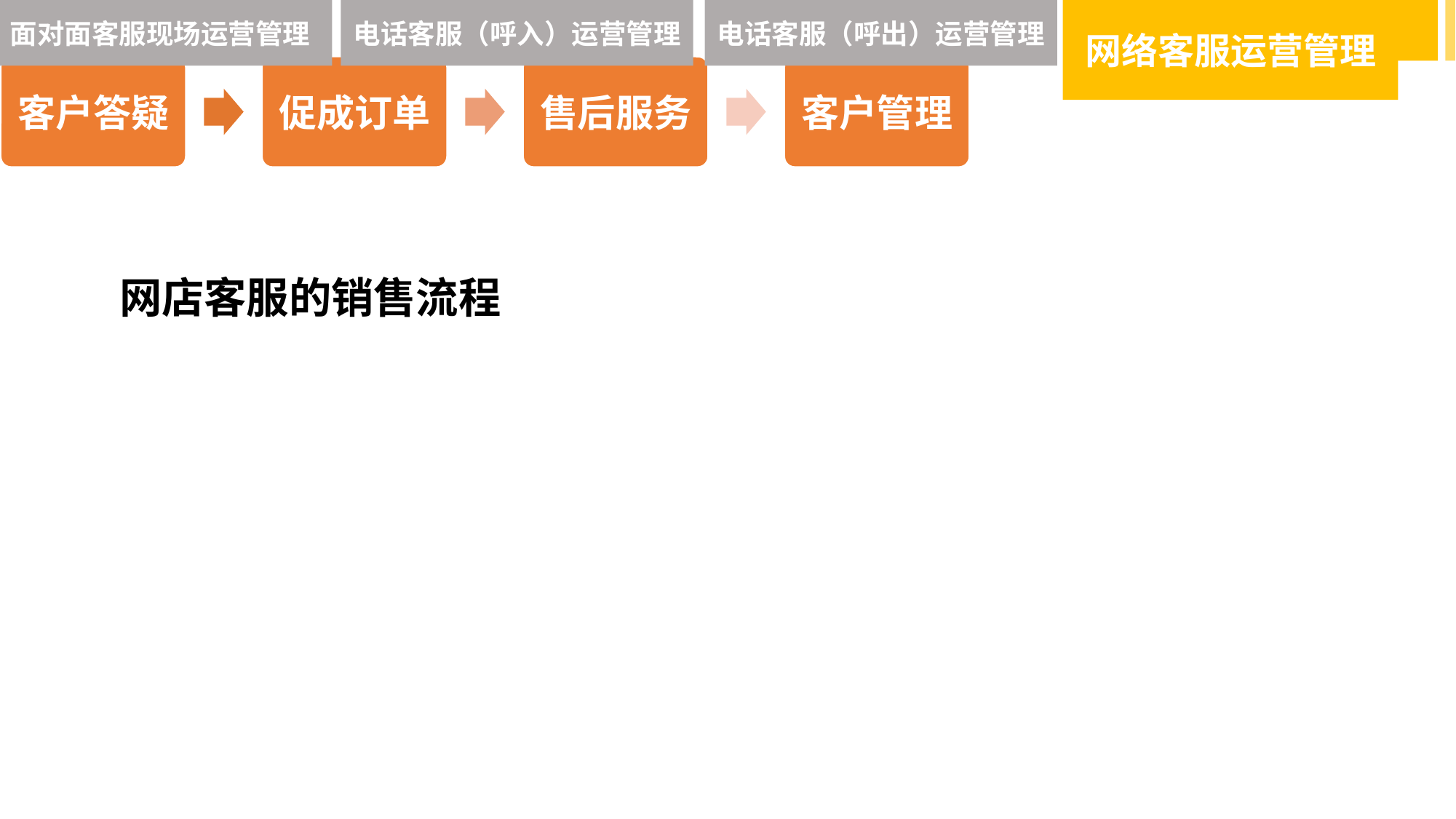

面对面客服现场运营管理
电话客服（呼入）运营管理
电话客服（呼出）运营管理
网络客服运营管理

网店客服的销售流程
客户答疑

促成订单

售后服务

客户管理